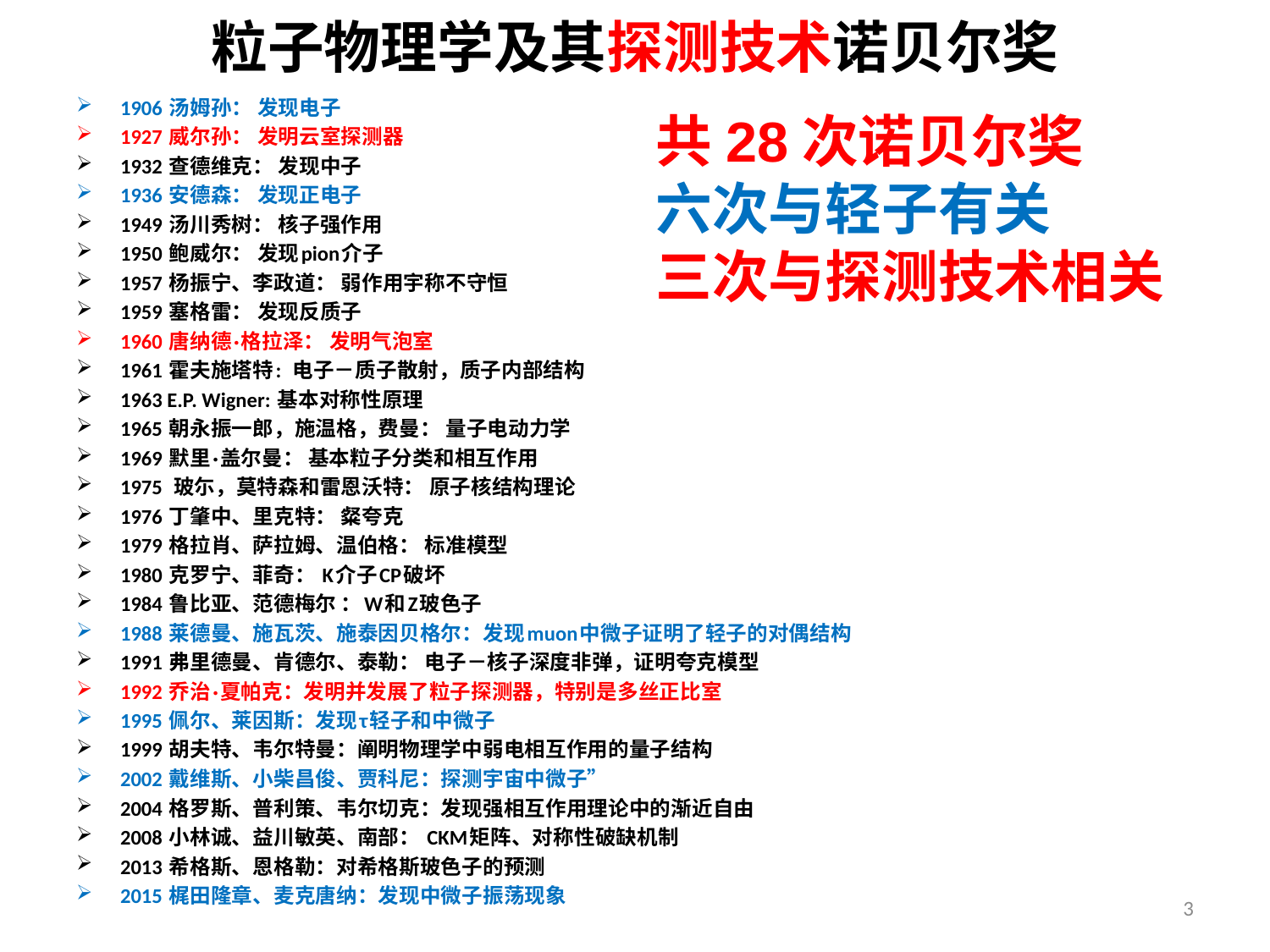

# 粒子物理学及其探测技术诺贝尔奖
1906 汤姆孙： 发现电子
1927 威尔孙： 发明云室探测器
1932 查德维克： 发现中子
1936 安德森： 发现正电子
1949 汤川秀树： 核子强作用
1950 鲍威尔： 发现pion介子
1957 杨振宁、李政道： 弱作用宇称不守恒
1959 塞格雷： 发现反质子
1960 唐纳德·格拉泽： 发明气泡室
1961 霍夫施塔特:  电子－质子散射，质子内部结构
1963 E.P. Wigner: 基本对称性原理
1965 朝永振一郎，施温格，费曼： 量子电动力学
1969 默里·盖尔曼： 基本粒子分类和相互作用
1975  玻尓，莫特森和雷恩沃特： 原子核结构理论
1976 丁肇中、里克特： 粲夸克
1979 格拉肖、萨拉姆、温伯格： 标准模型
1980 克罗宁、菲奇： K介子CP破坏
1984 鲁比亚、范德梅尔 ：W和Z玻色子
1988 莱德曼、施瓦茨、施泰因贝格尔：发现muon中微子证明了轻子的对偶结构
1991 弗里德曼、肯德尔、泰勒： 电子－核子深度非弹，证明夸克模型
1992 乔治·夏帕克：发明并发展了粒子探测器，特别是多丝正比室
1995 佩尔、莱因斯：发现τ轻子和中微子
1999 胡夫特、韦尔特曼：阐明物理学中弱电相互作用的量子结构
2002 戴维斯、小柴昌俊、贾科尼：探测宇宙中微子”
2004 格罗斯、普利策、韦尔切克：发现强相互作用理论中的渐近自由
2008 小林诚、益川敏英、南部： CKM矩阵、对称性破缺机制
2013 希格斯、恩格勒：对希格斯玻色子的预测
2015 梶田隆章、麦克唐纳：发现中微子振荡现象

共28次诺贝尔奖
六次与轻子有关
三次与探测技术相关
3